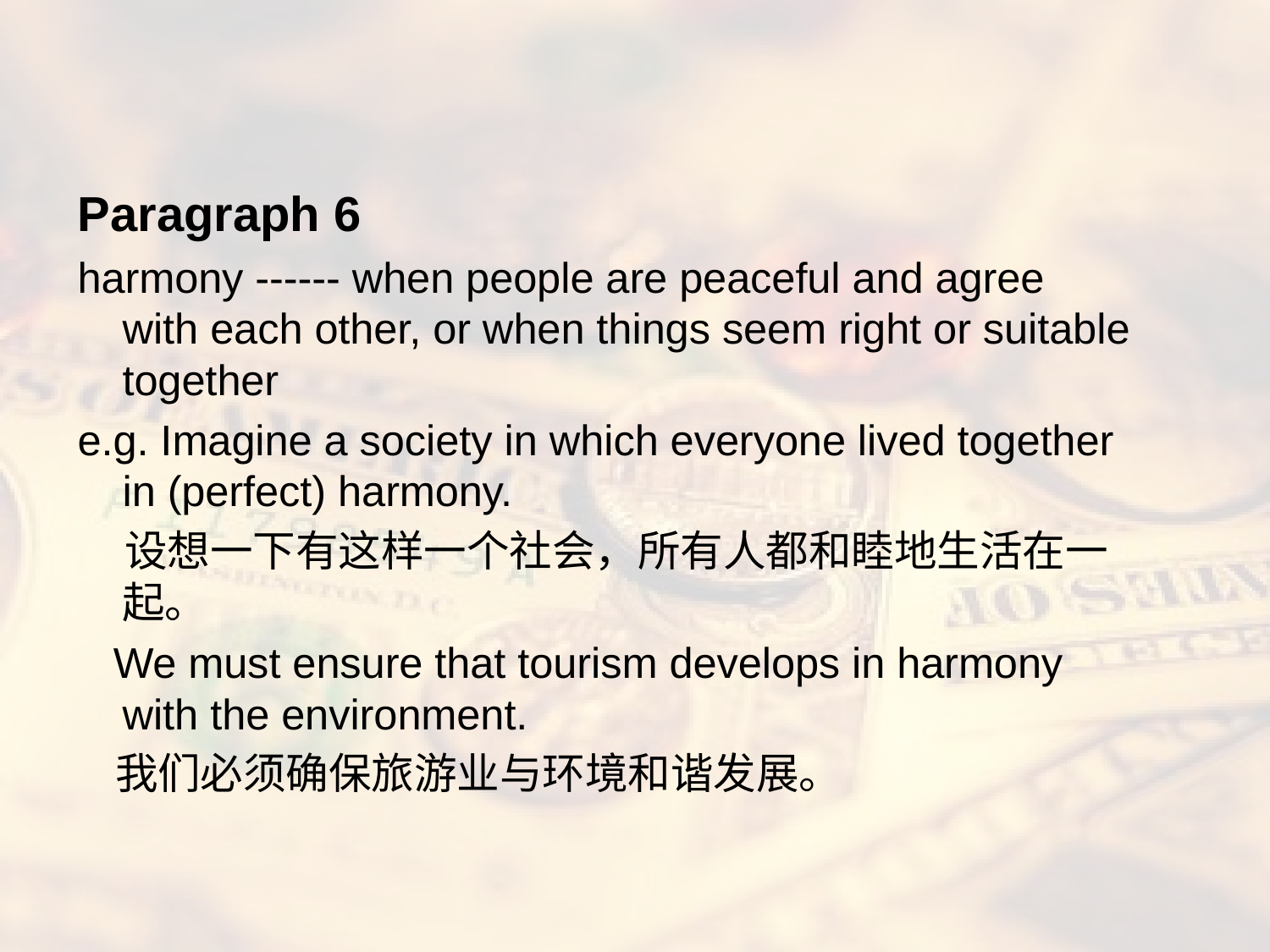

#
Paragraph 6
harmony ------ when people are peaceful and agree with each other, or when things seem right or suitable together
e.g. Imagine a society in which everyone lived together in (perfect) harmony.
    设想一下有这样一个社会，所有人都和睦地生活在一起。
   We must ensure that tourism develops in harmony with the environment.
   我们必须确保旅游业与环境和谐发展。